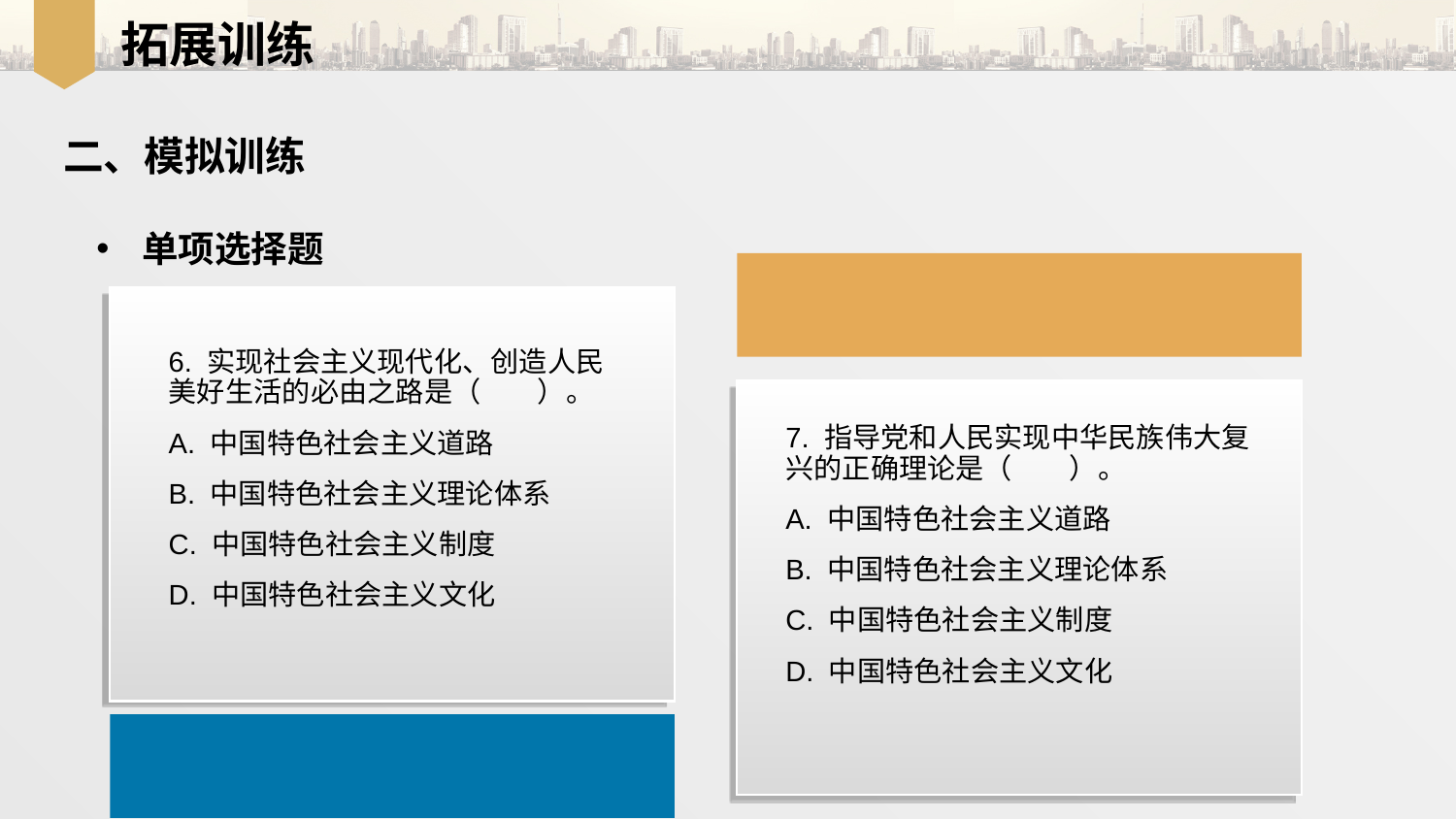

拓展训练
二、模拟训练
单项选择题

6. 实现社会主义现代化、创造人民美好生活的必由之路是（　　）。
A. 中国特色社会主义道路
B. 中国特色社会主义理论体系
C. 中国特色社会主义制度
D. 中国特色社会主义文化

7. 指导党和人民实现中华民族伟大复兴的正确理论是（　　）。
A. 中国特色社会主义道路
B. 中国特色社会主义理论体系
C. 中国特色社会主义制度
D. 中国特色社会主义文化